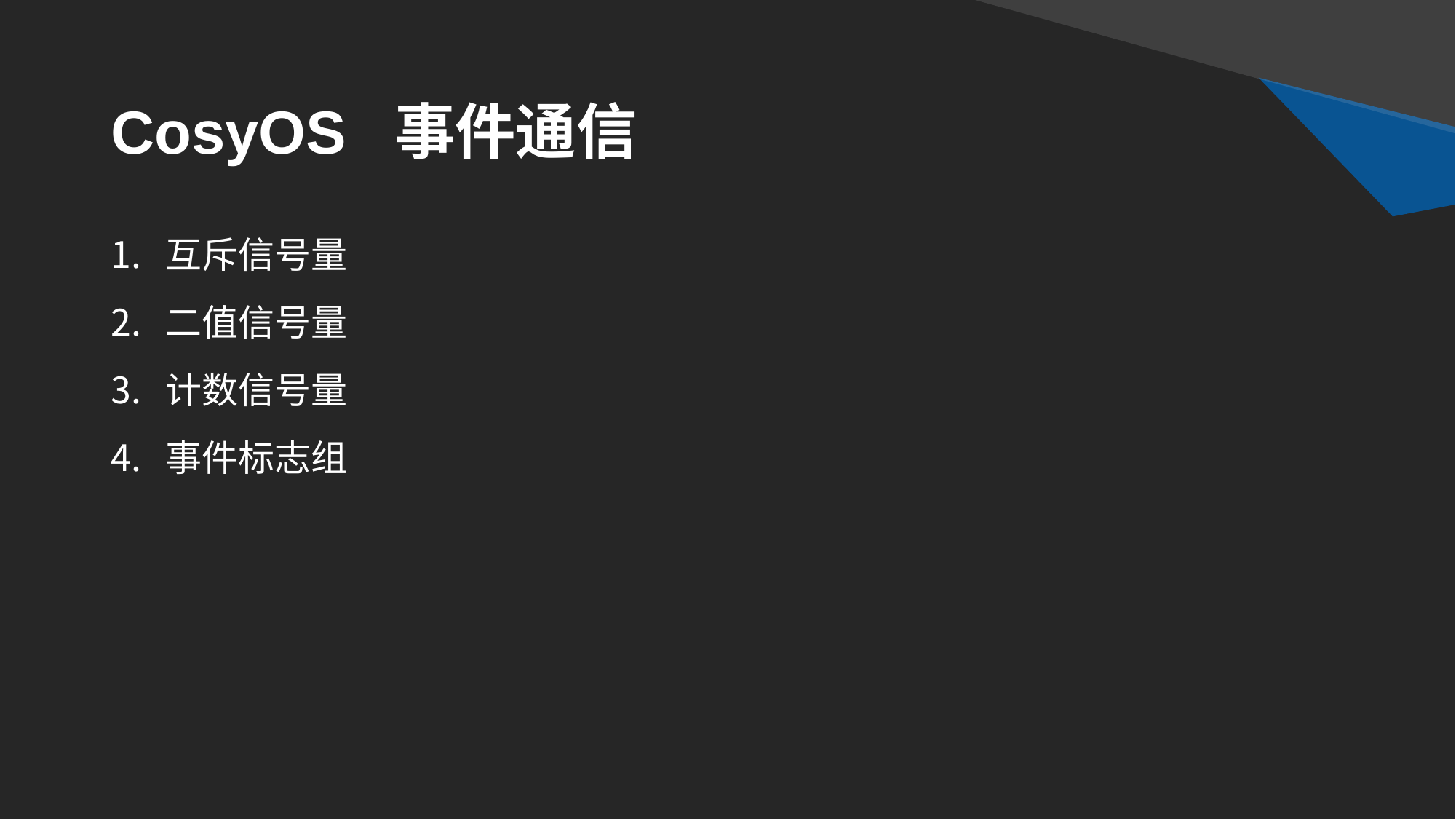

# CosyOS  事件通信
互斥信号量
二值信号量
计数信号量
事件标志组